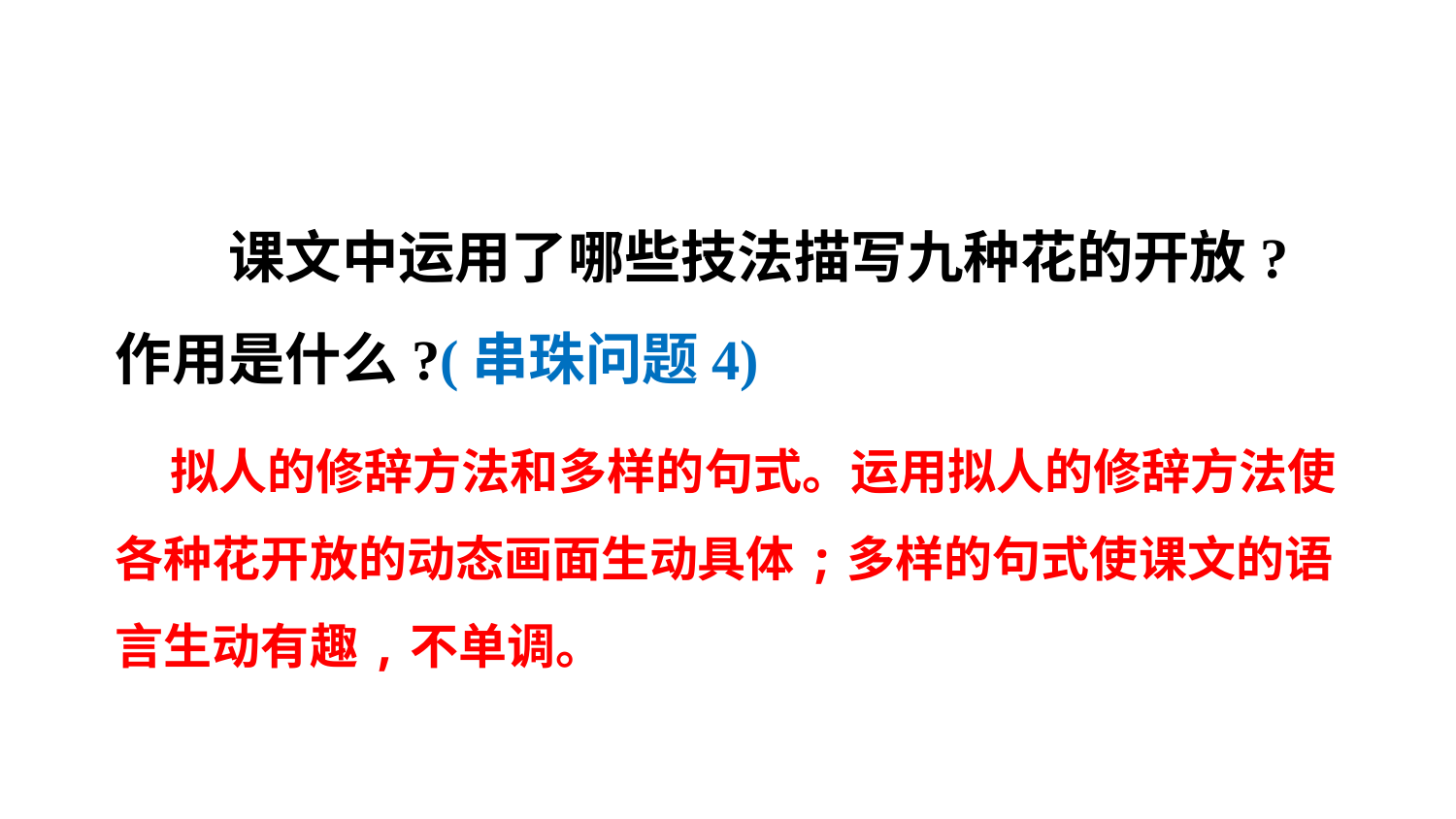

课文中运用了哪些技法描写九种花的开放?作用是什么?(串珠问题4)
    拟人的修辞方法和多样的句式。运用拟人的修辞方法使各种花开放的动态画面生动具体;多样的句式使课文的语言生动有趣,不单调。